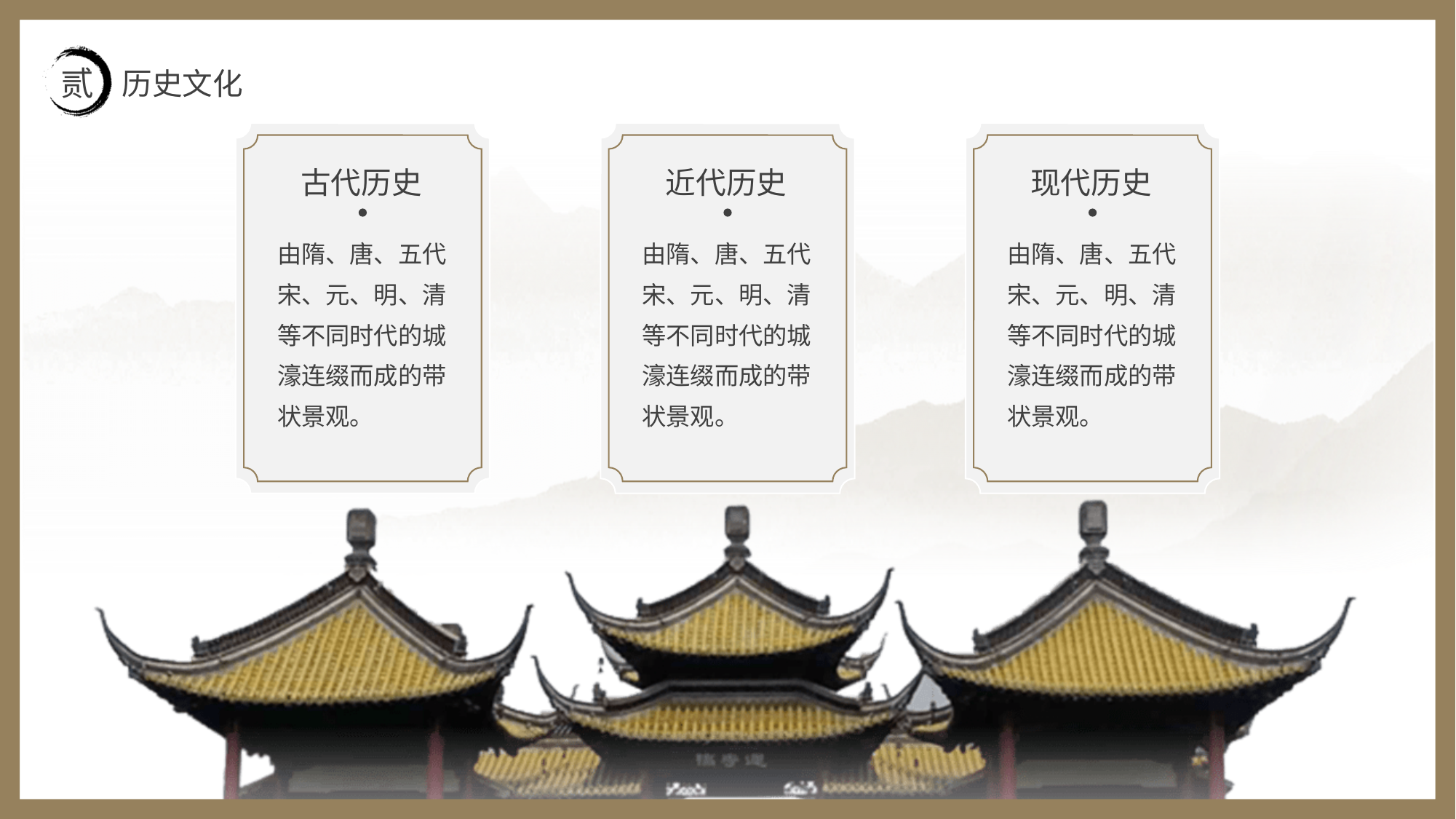

贰
历史文化

古代历史
近代历史
现代历史

由隋、唐、五代宋、元、明、清等不同时代的城濠连缀而成的带状景观。
由隋、唐、五代宋、元、明、清等不同时代的城濠连缀而成的带状景观。
由隋、唐、五代宋、元、明、清等不同时代的城濠连缀而成的带状景观。